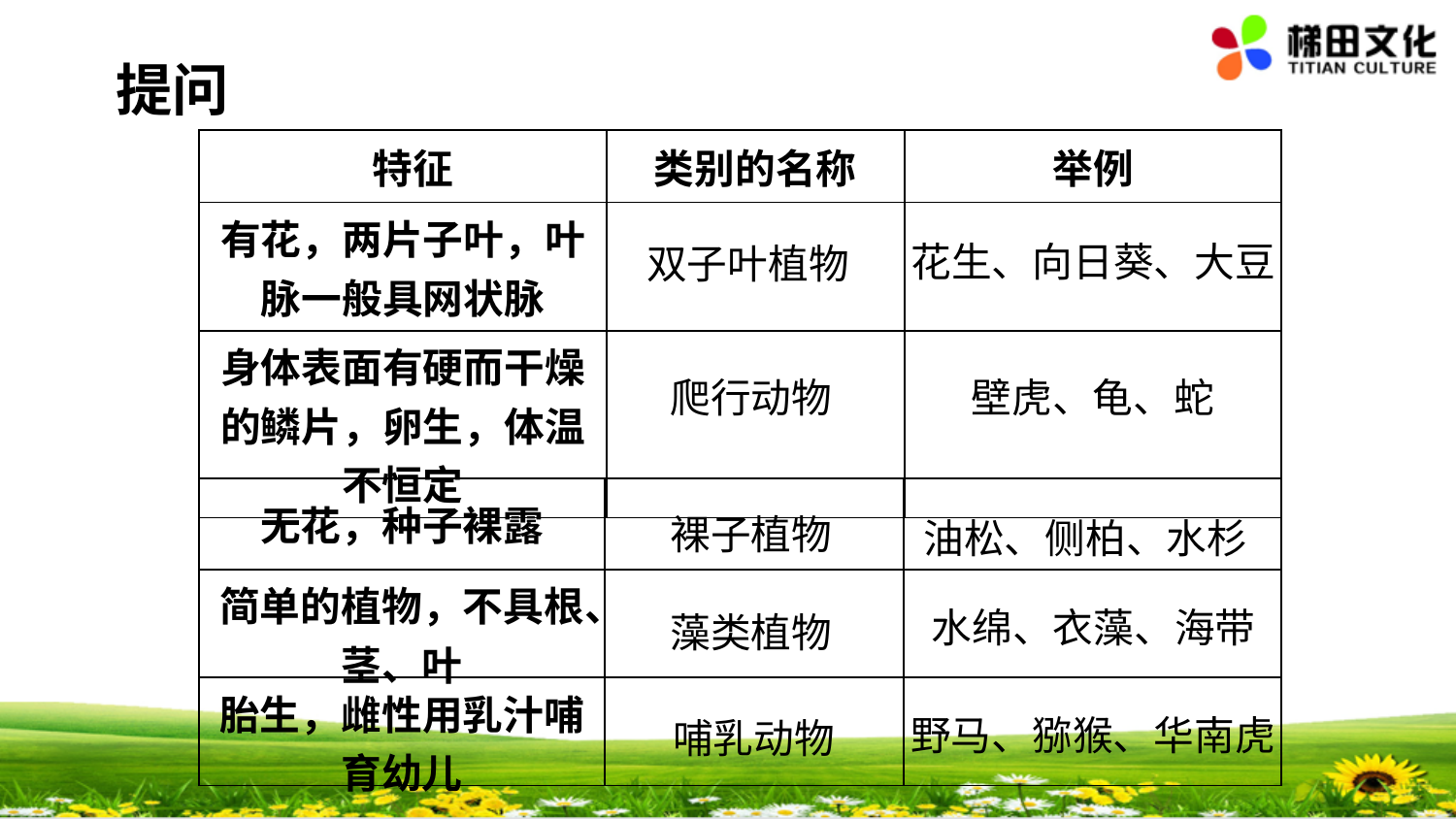

提问
| 特征 | 类别的名称 | 举例 |
| --- | --- | --- |
| 有花，两片子叶，叶脉一般具网状脉 |  |  |
| 身体表面有硬而干燥的鳞片，卵生，体温不恒定 |  |  |
花生、向日葵、大豆
双子叶植物
壁虎、龟、蛇
爬行动物
| 无花，种子裸露 |  |  |
| --- | --- | --- |
| 简单的植物，不具根、茎、叶 |  |  |
| 胎生，雌性用乳汁哺育幼儿 |  |  |
裸子植物
油松、侧柏、水杉

藻类植物
水绵、衣藻、海带
野马、猕猴、华南虎
哺乳动物